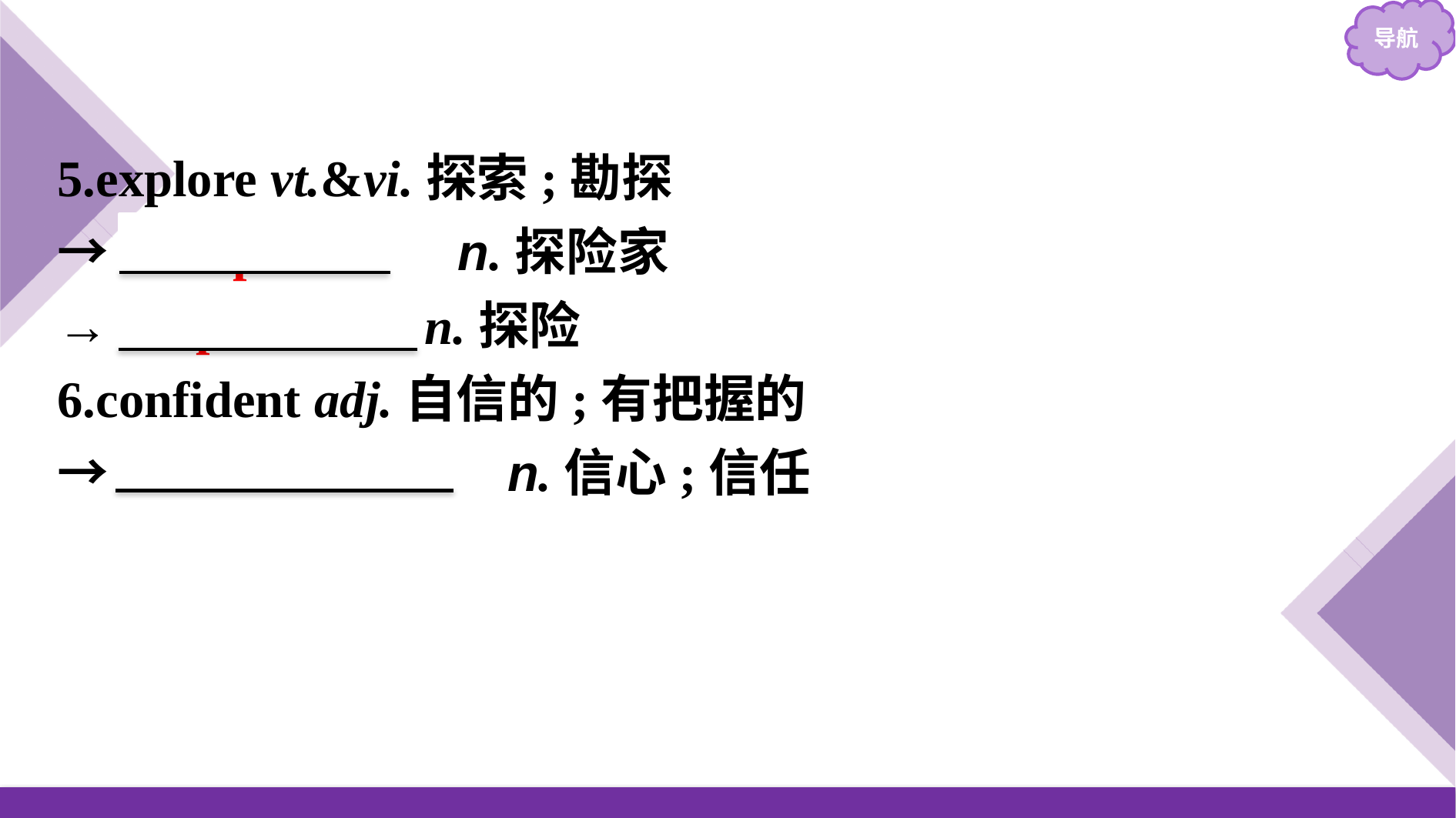

5.explore vt.&vi.探索;勘探
→　explorer　 n.探险家
→   exploration  n.探险
6.confident adj.自信的;有把握的
→　confidence　 n.信心;信任